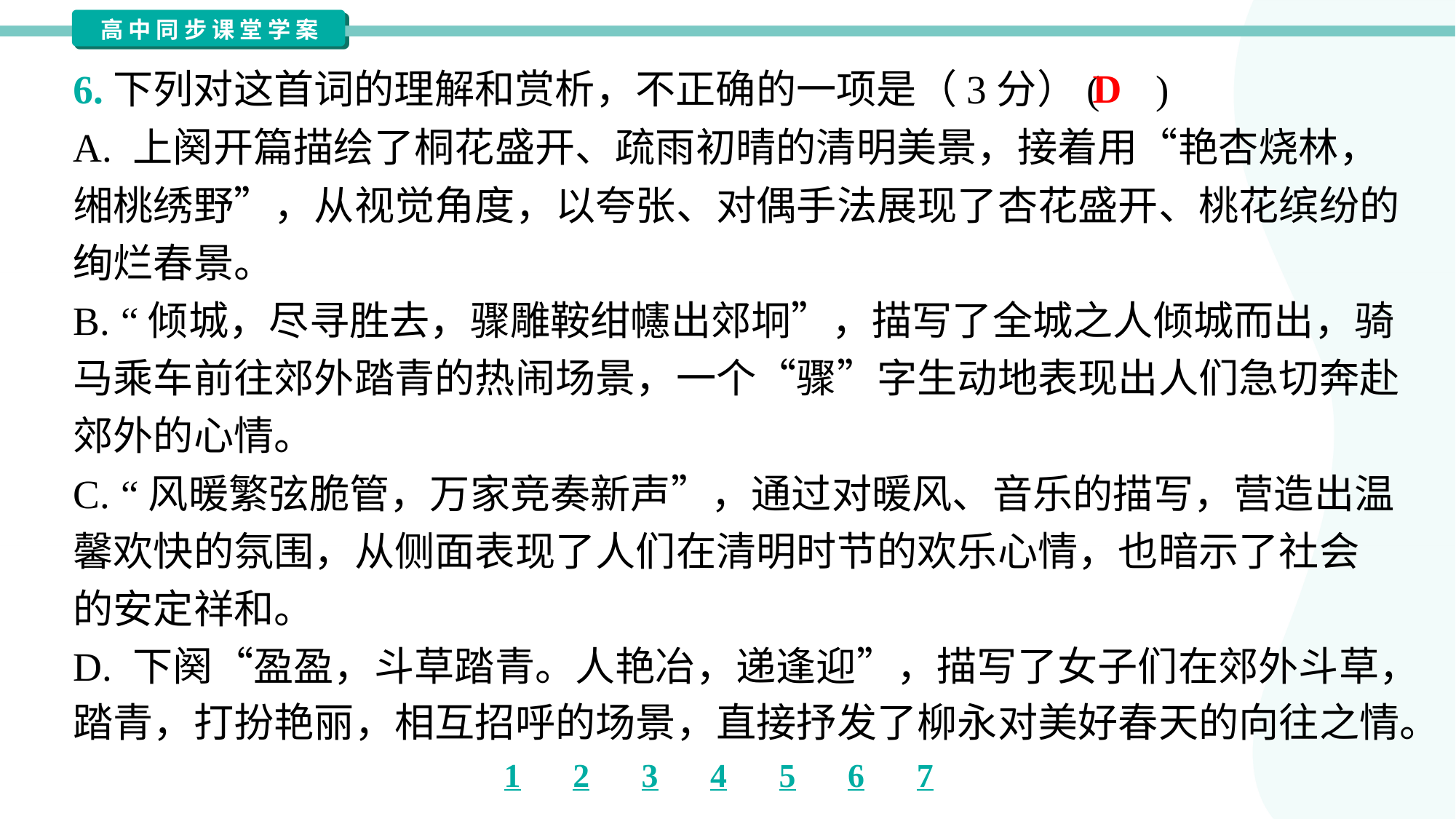

D
6.下列对这首词的理解和赏析，不正确的一项是（3分）(     )
A. 上阕开篇描绘了桐花盛开、疏雨初晴的清明美景，接着用“艳杏烧林，
缃桃绣野”，从视觉角度，以夸张、对偶手法展现了杏花盛开、桃花缤纷的
绚烂春景。
B. “倾城，尽寻胜去，骤雕鞍绀幰出郊坰”，描写了全城之人倾城而出，骑
马乘车前往郊外踏青的热闹场景，一个“骤”字生动地表现出人们急切奔赴
郊外的心情。
C. “风暖繁弦脆管，万家竞奏新声”，通过对暖风、音乐的描写，营造出温
馨欢快的氛围，从侧面表现了人们在清明时节的欢乐心情，也暗示了社会
的安定祥和。
D. 下阕“盈盈，斗草踏青。人艳冶，递逢迎”，描写了女子们在郊外斗草，
踏青，打扮艳丽，相互招呼的场景，直接抒发了柳永对美好春天的向往之情。